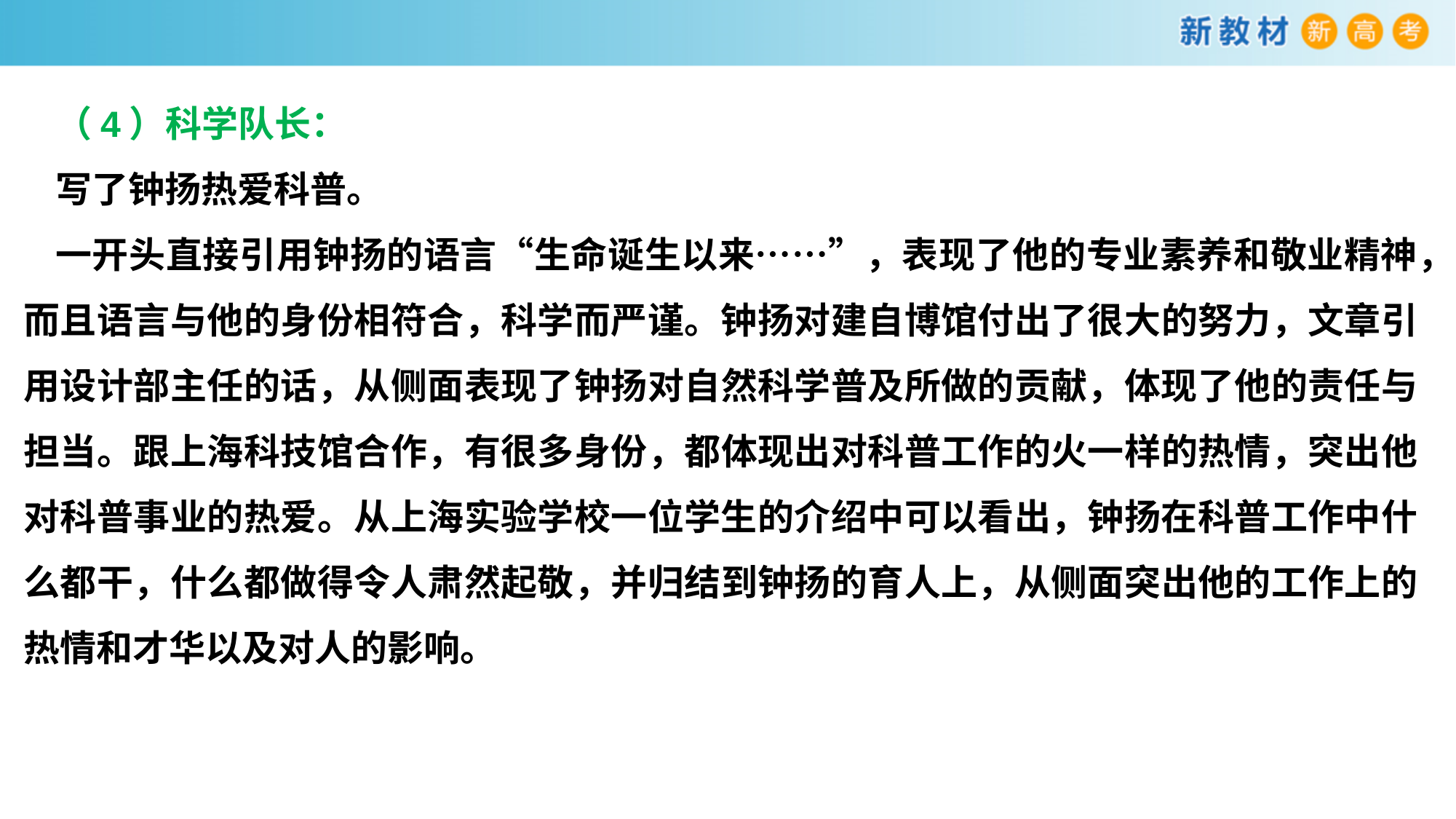

（4）科学队长：
写了钟扬热爱科普。
一开头直接引用钟扬的语言“生命诞生以来……”，表现了他的专业素养和敬业精神，而且语言与他的身份相符合，科学而严谨。钟扬对建自博馆付出了很大的努力，文章引用设计部主任的话，从侧面表现了钟扬对自然科学普及所做的贡献，体现了他的责任与担当。跟上海科技馆合作，有很多身份，都体现出对科普工作的火一样的热情，突出他对科普事业的热爱。从上海实验学校一位学生的介绍中可以看出，钟扬在科普工作中什么都干，什么都做得令人肃然起敬，并归结到钟扬的育人上，从侧面突出他的工作上的热情和才华以及对人的影响。